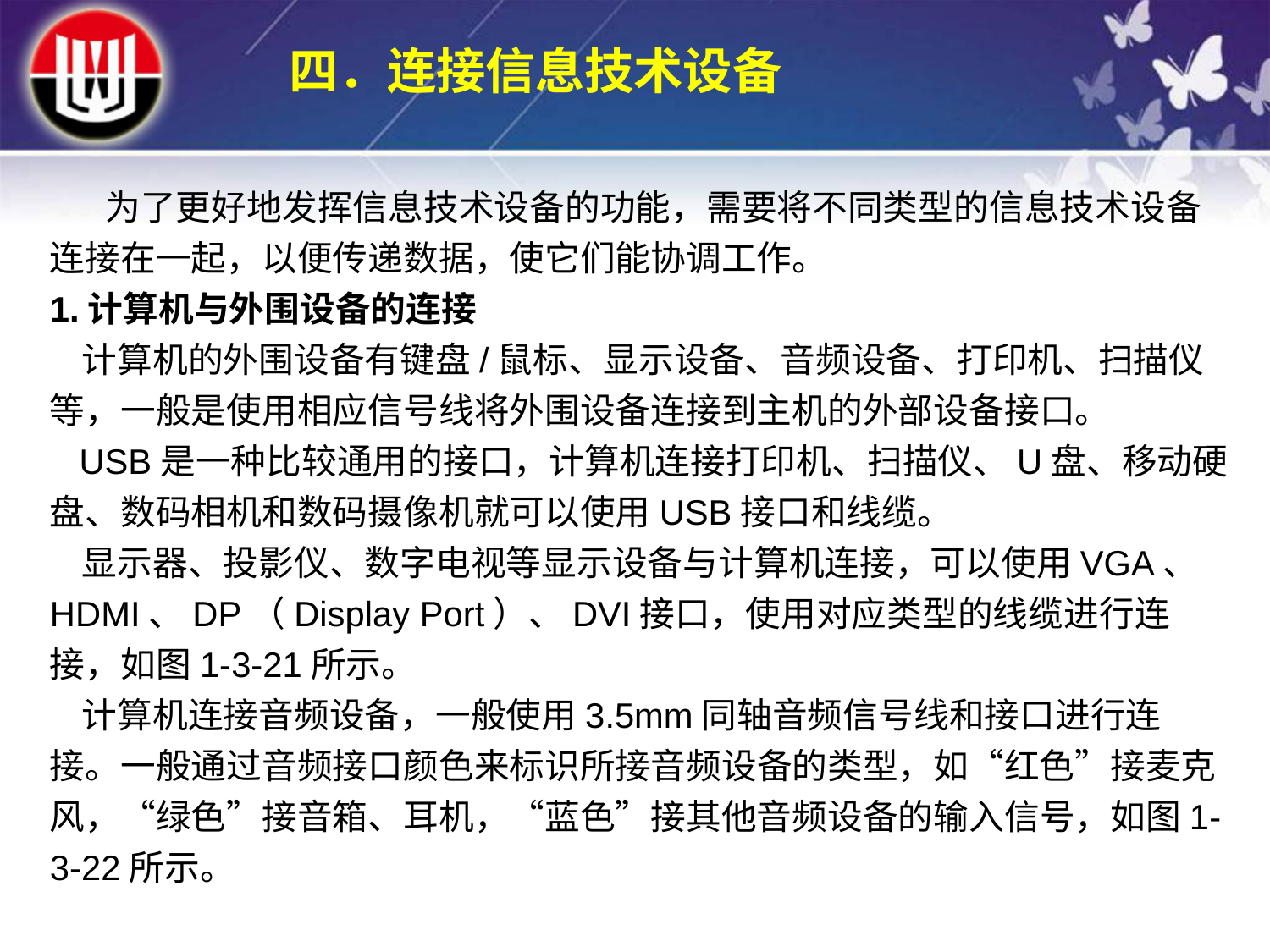

四．连接信息技术设备
      为了更好地发挥信息技术设备的功能，需要将不同类型的信息技术设备连接在一起，以便传递数据，使它们能协调工作。
1.计算机与外围设备的连接
   计算机的外围设备有键盘/鼠标、显示设备、音频设备、打印机、扫描仪等，一般是使用相应信号线将外围设备连接到主机的外部设备接口。
   USB是一种比较通用的接口，计算机连接打印机、扫描仪、U盘、移动硬盘、数码相机和数码摄像机就可以使用USB接口和线缆。
   显示器、投影仪、数字电视等显示设备与计算机连接，可以使用VGA、HDMI、DP（Display Port）、DVI接口，使用对应类型的线缆进行连接，如图1-3-21所示。
   计算机连接音频设备，一般使用3.5mm同轴音频信号线和接口进行连接。一般通过音频接口颜色来标识所接音频设备的类型，如“红色”接麦克风，“绿色”接音箱、耳机，“蓝色”接其他音频设备的输入信号，如图1-3-22所示。